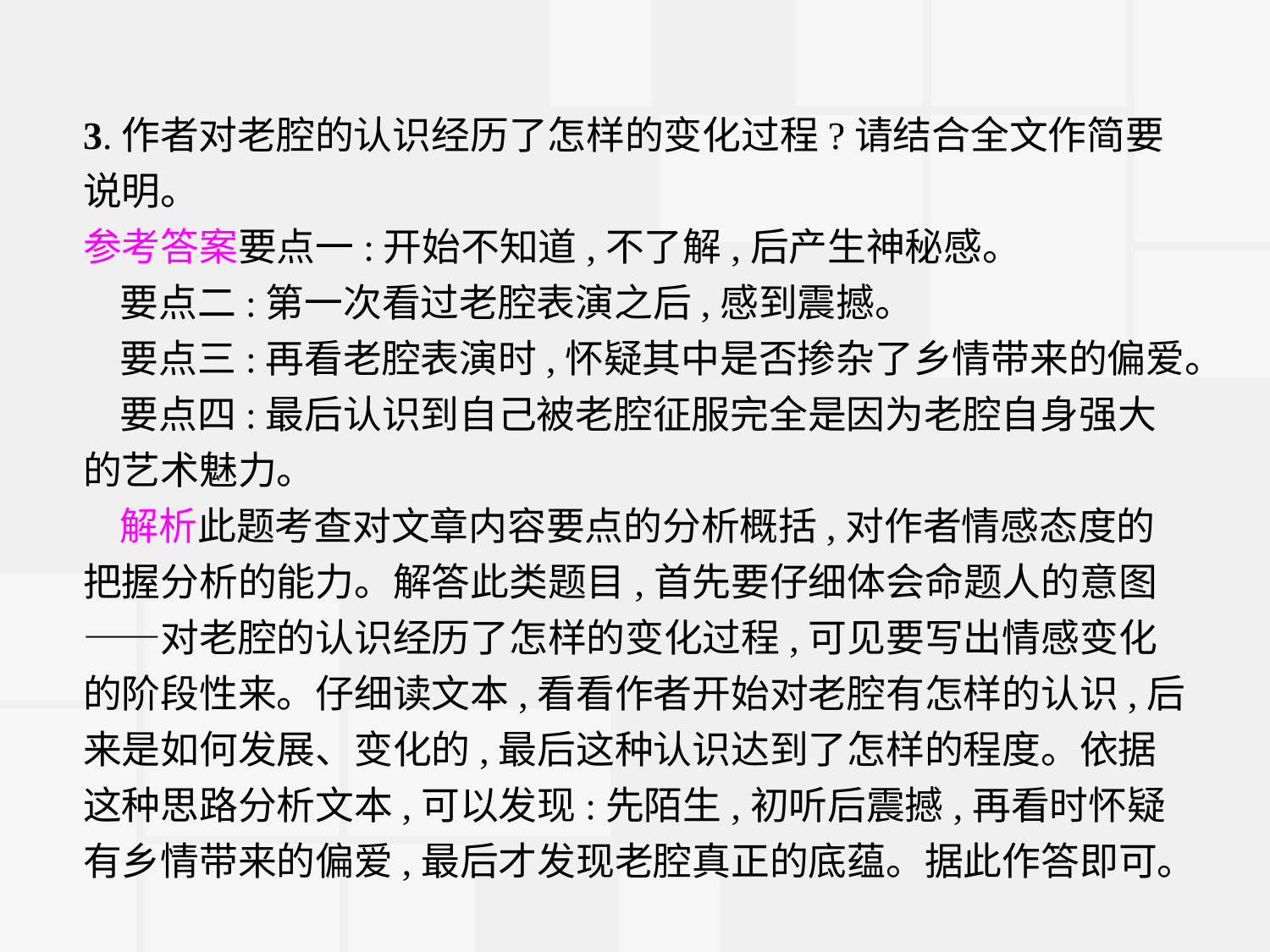

3.作者对老腔的认识经历了怎样的变化过程?请结合全文作简要说明。
参考答案要点一:开始不知道,不了解,后产生神秘感。
要点二:第一次看过老腔表演之后,感到震撼。
要点三:再看老腔表演时,怀疑其中是否掺杂了乡情带来的偏爱。
要点四:最后认识到自己被老腔征服完全是因为老腔自身强大的艺术魅力。
解析此题考查对文章内容要点的分析概括,对作者情感态度的把握分析的能力。解答此类题目,首先要仔细体会命题人的意图——对老腔的认识经历了怎样的变化过程,可见要写出情感变化的阶段性来。仔细读文本,看看作者开始对老腔有怎样的认识,后来是如何发展、变化的,最后这种认识达到了怎样的程度。依据这种思路分析文本,可以发现:先陌生,初听后震撼,再看时怀疑有乡情带来的偏爱,最后才发现老腔真正的底蕴。据此作答即可。